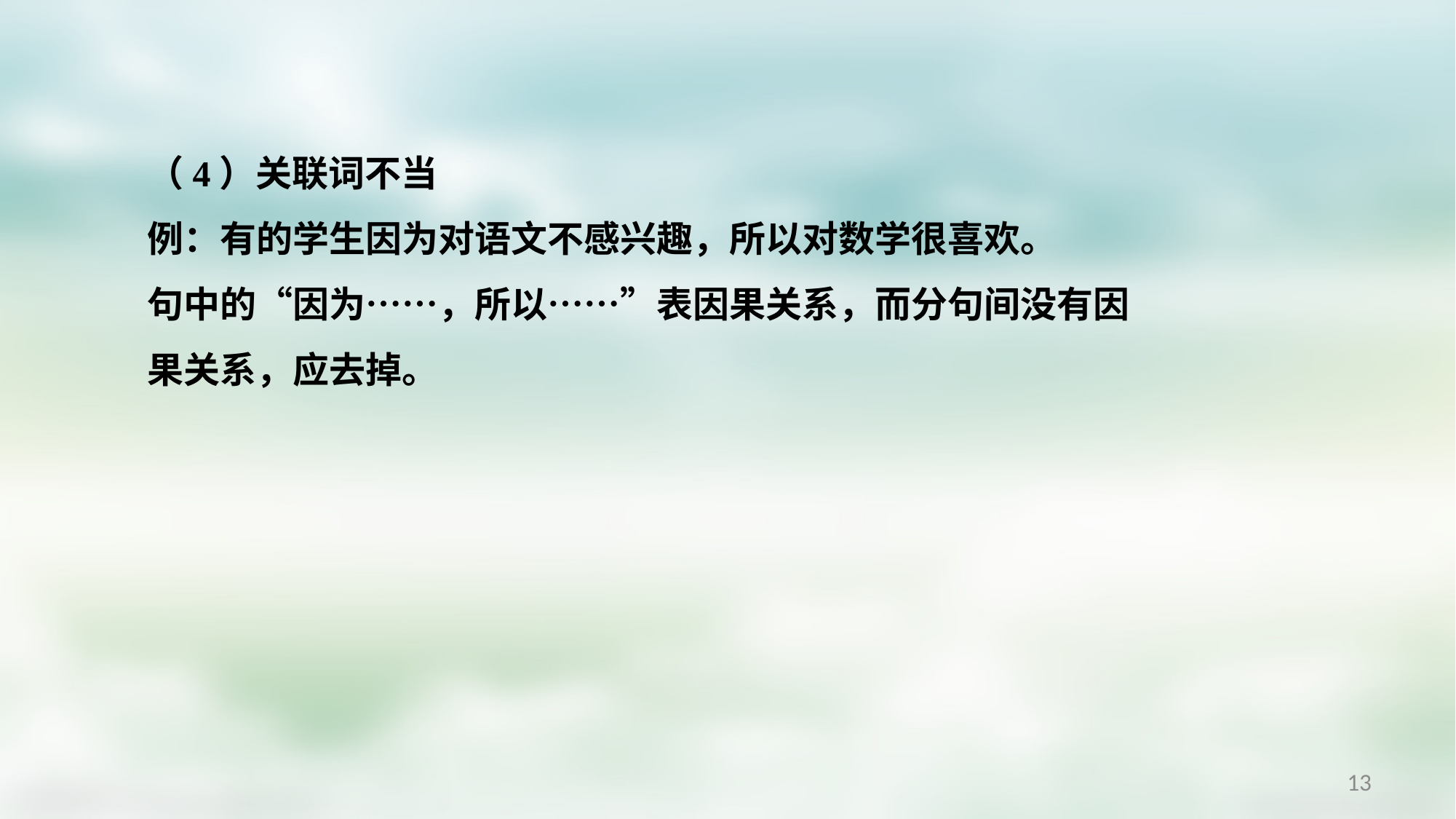

（4）关联词不当
例：有的学生因为对语文不感兴趣，所以对数学很喜欢。
句中的“因为……，所以……”表因果关系，而分句间没有因
果关系，应去掉。

13